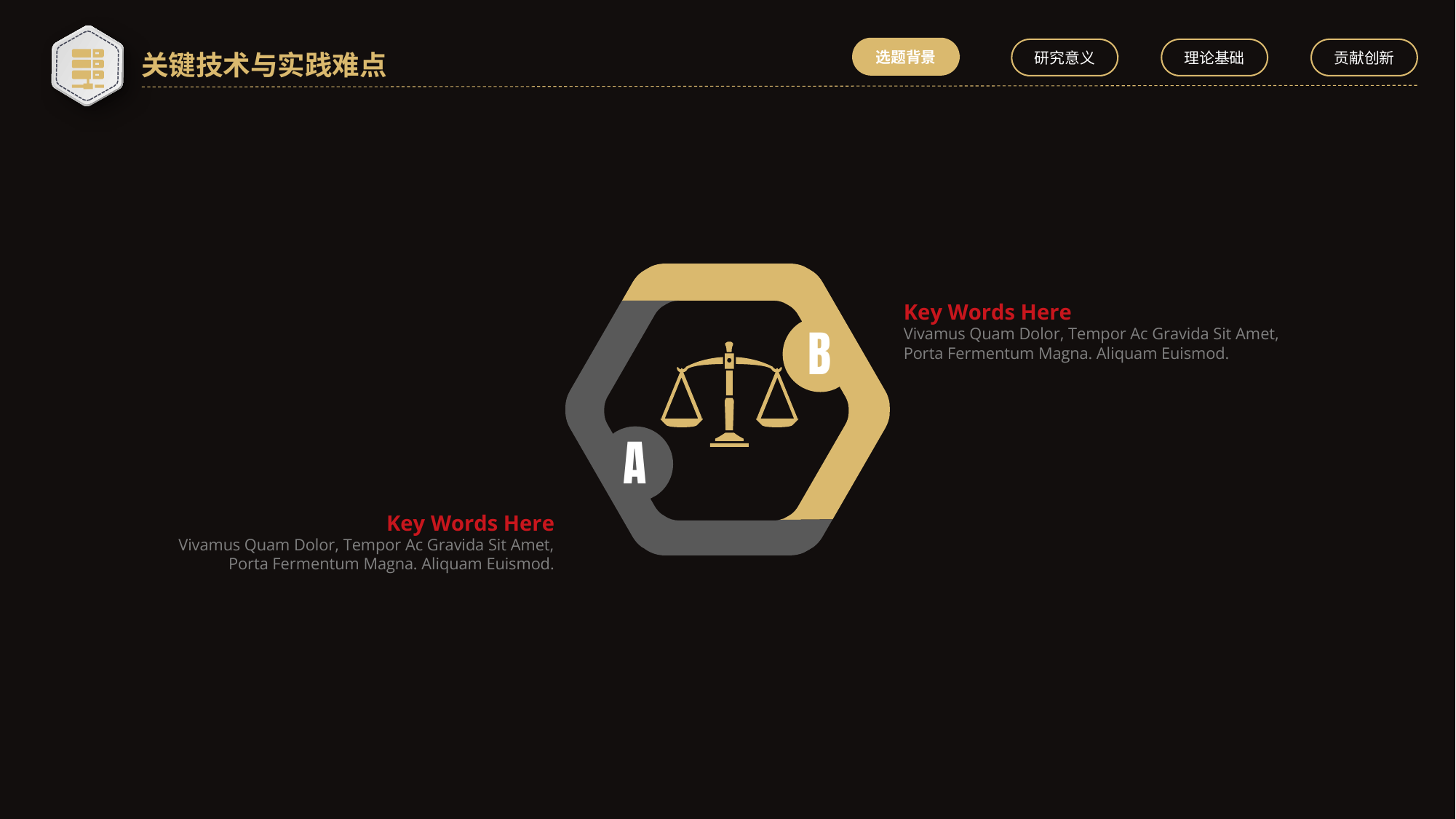

选题背景
研究意义
理论基础
贡献创新
关键技术与实践难点

Key Words Here
Vivamus Quam Dolor, Tempor Ac Gravida Sit Amet, Porta Fermentum Magna. Aliquam Euismod.

B

A
Key Words Here
Vivamus Quam Dolor, Tempor Ac Gravida Sit Amet, Porta Fermentum Magna. Aliquam Euismod.